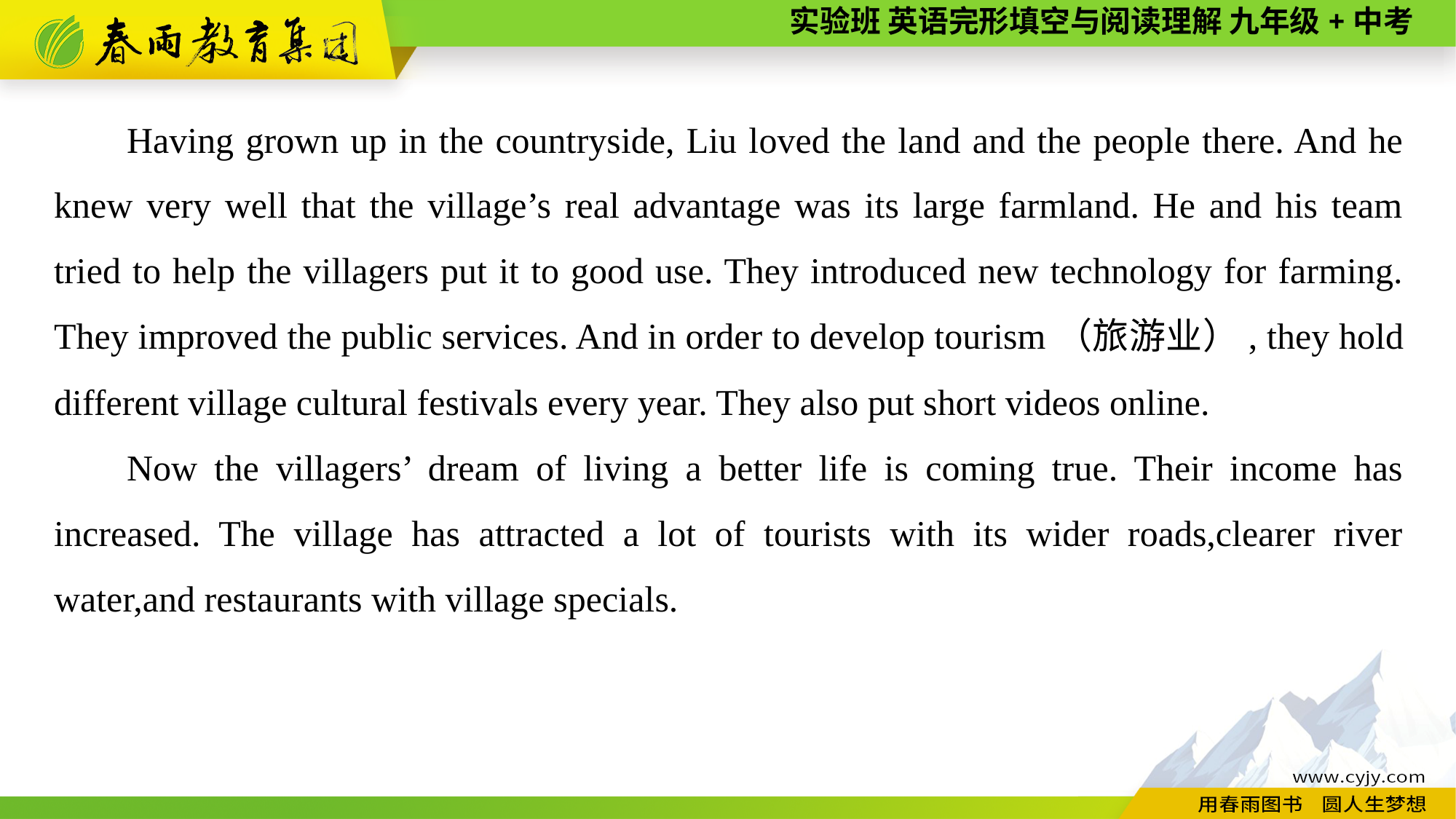

Having grown up in the countryside, Liu loved the land and the people there. And he knew very well that the village’s real advantage was its large farmland. He and his team tried to help the villagers put it to good use. They introduced new technology for farming. They improved the public services. And in order to develop tourism（旅游业）, they hold different village cultural festivals every year. They also put short videos online.
Now the villagers’ dream of living a better life is coming true. Their income has increased. The village has attracted a lot of tourists with its wider roads,clearer river water,and restaurants with village specials.